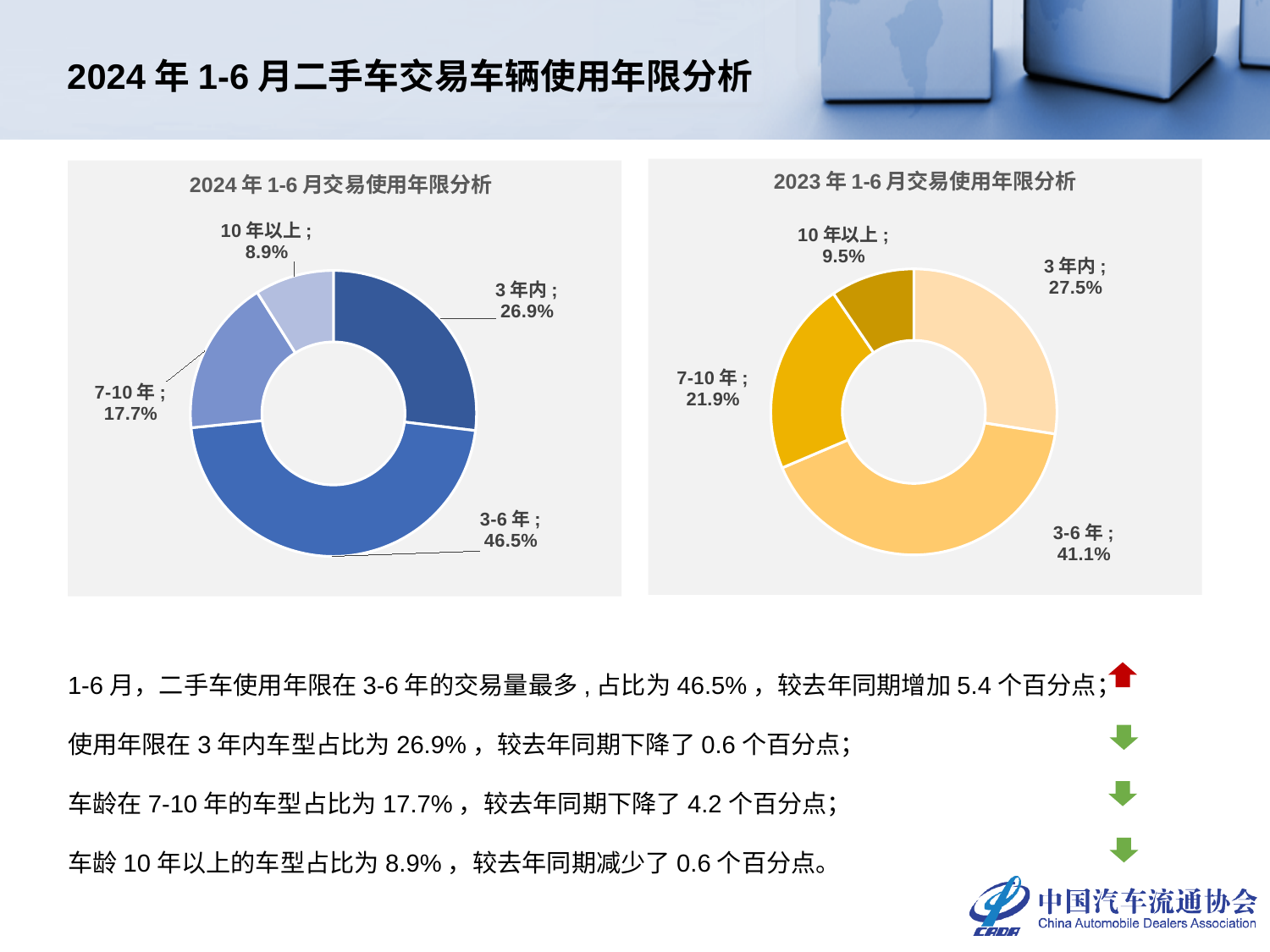

# 2024年1-6月二手车交易车辆使用年限分析

### Chart: 2023年1-6月交易使用年限分析

| Category | 2023年 |
|---|---|
| 3年内 | 0.2748263755442978 |
| 3-6年 | 0.41116100356748675 |
| 7-10年 | 0.21904393818059315 |
| 10年以上 | 0.09496868270762232 |

### Chart: 2024年1-6月交易使用年限分析

| Category | 2024年 |
|---|---|
| 3年内 | 0.26919921440367917 |
| 3-6年 | 0.4647774427961568 |
| 7-10年 | 0.17657799221906662 |
| 10年以上 | 0.08944535058109743 |
1-6月，二手车使用年限在3-6年的交易量最多,占比为46.5%，较去年同期增加5.4个百分点；
使用年限在3年内车型占比为26.9%，较去年同期下降了0.6个百分点；
车龄在7-10年的车型占比为17.7%，较去年同期下降了4.2个百分点；
车龄10年以上的车型占比为8.9%，较去年同期减少了0.6个百分点。